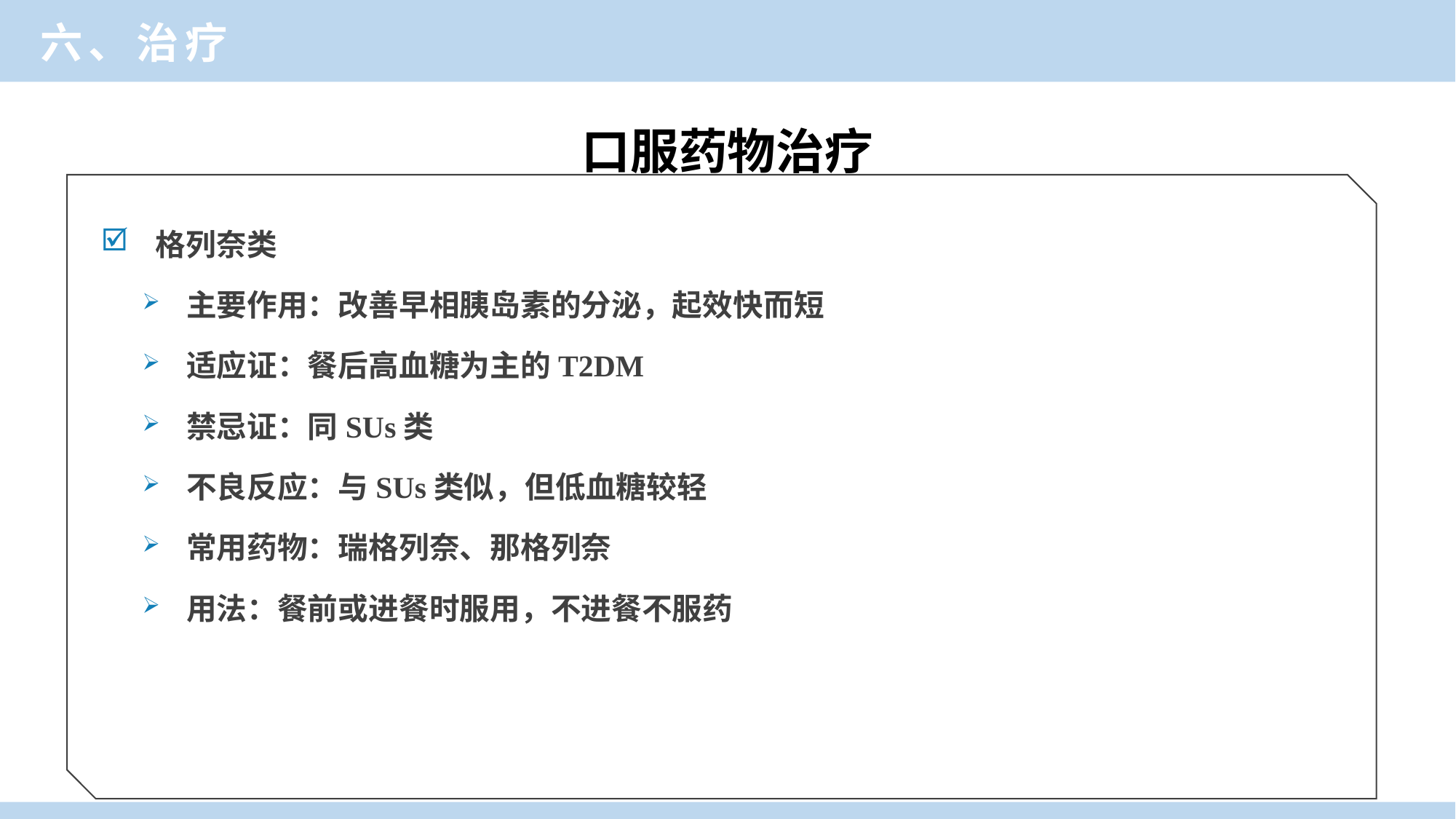

六、治疗
口服药物治疗

格列奈类
主要作用：改善早相胰岛素的分泌，起效快而短
适应证：餐后高血糖为主的T2DM
禁忌证：同SUs类
不良反应：与SUs类似，但低血糖较轻
常用药物：瑞格列奈、那格列奈
用法：餐前或进餐时服用，不进餐不服药